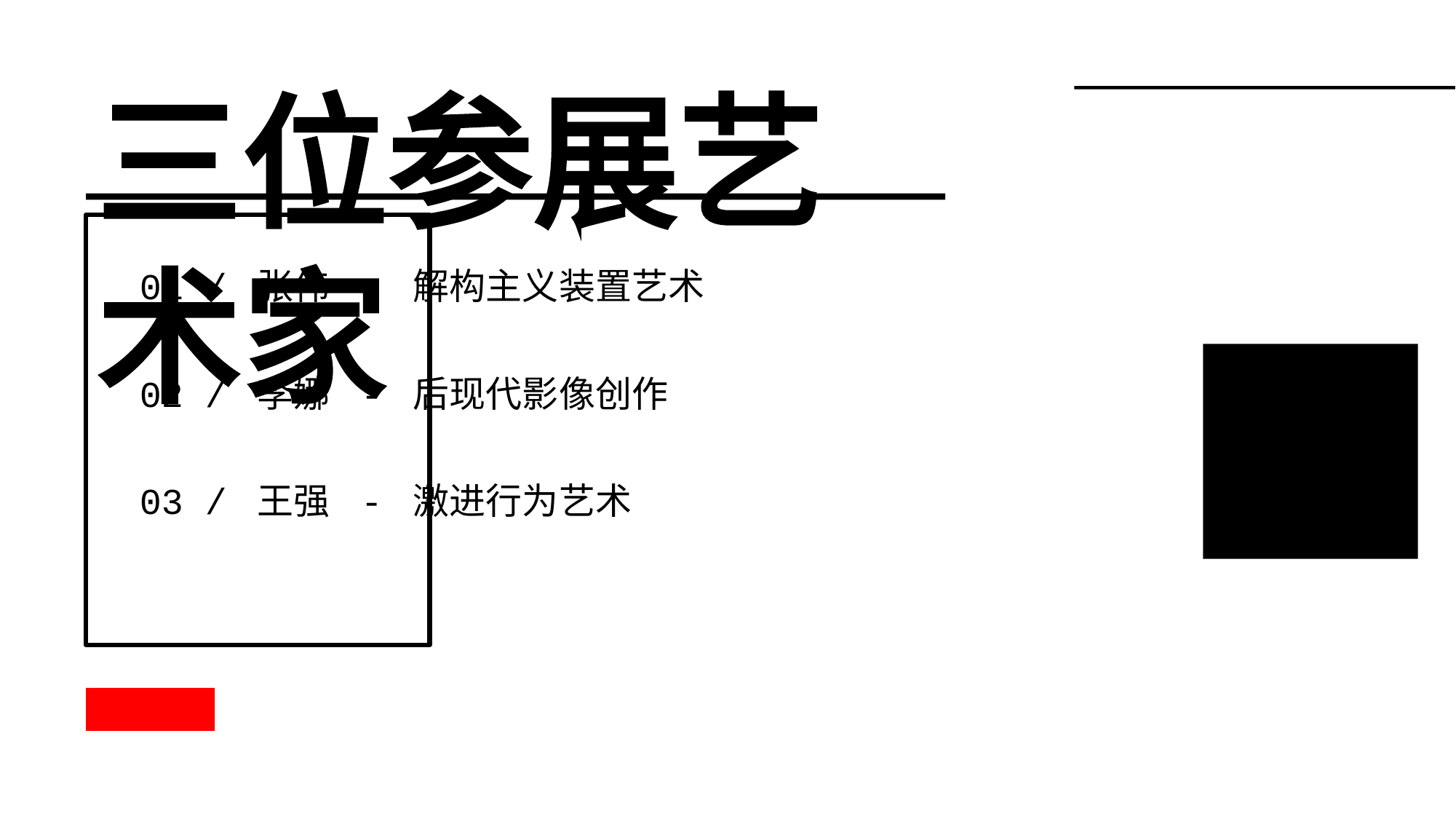

三位参展艺术家

01 / 张伟 - 解构主义装置艺术

02 / 李娜 - 后现代影像创作
03 / 王强 - 激进行为艺术